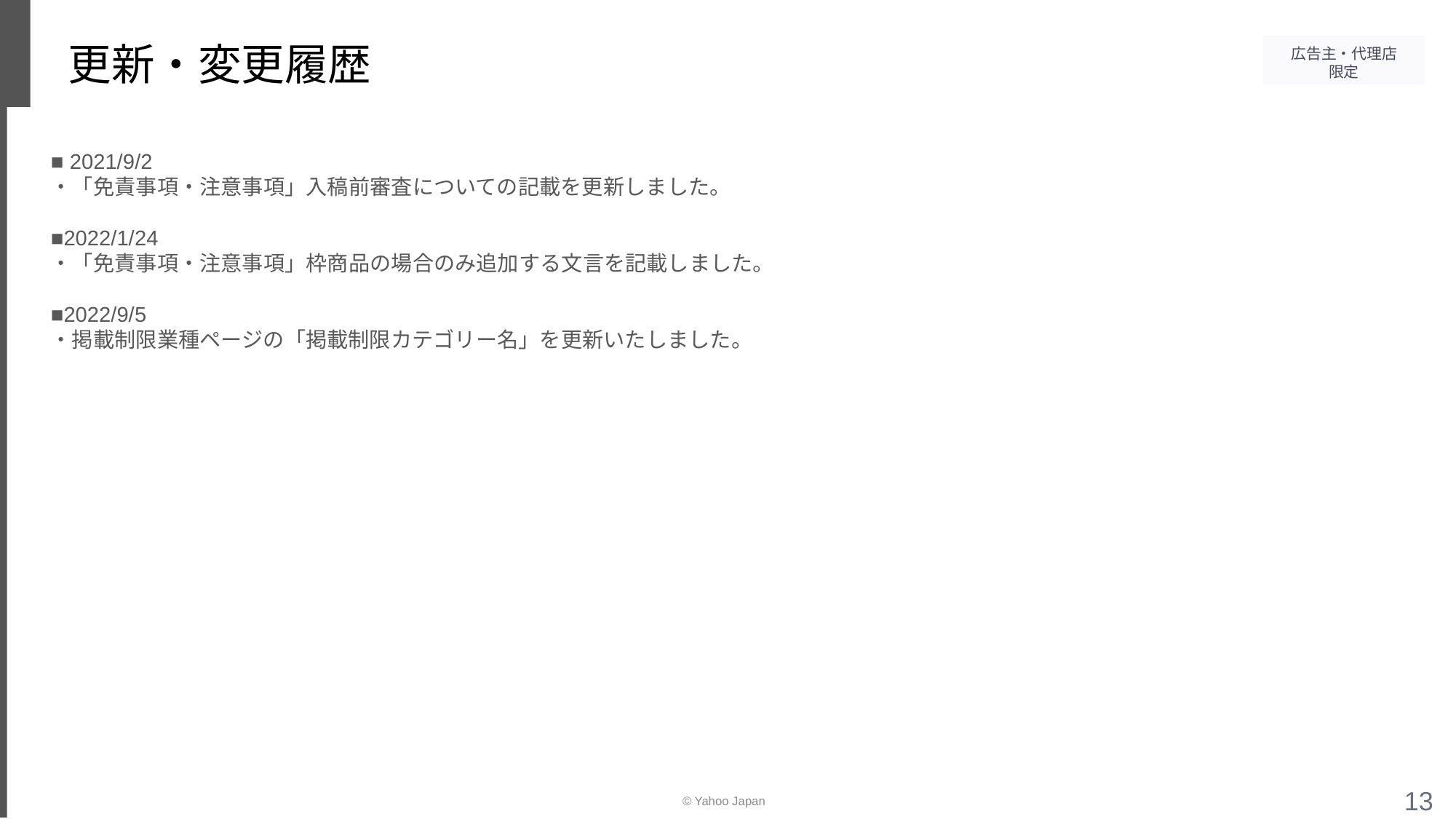

# 更新・変更履歴
■ 2021/9/2
・「免責事項・注意事項」入稿前審査についての記載を更新しました。

■2022/1/24
・「免責事項・注意事項」枠商品の場合のみ追加する文言を記載しました。

■2022/9/5
・掲載制限業種ページの「掲載制限カテゴリー名」を更新いたしました。